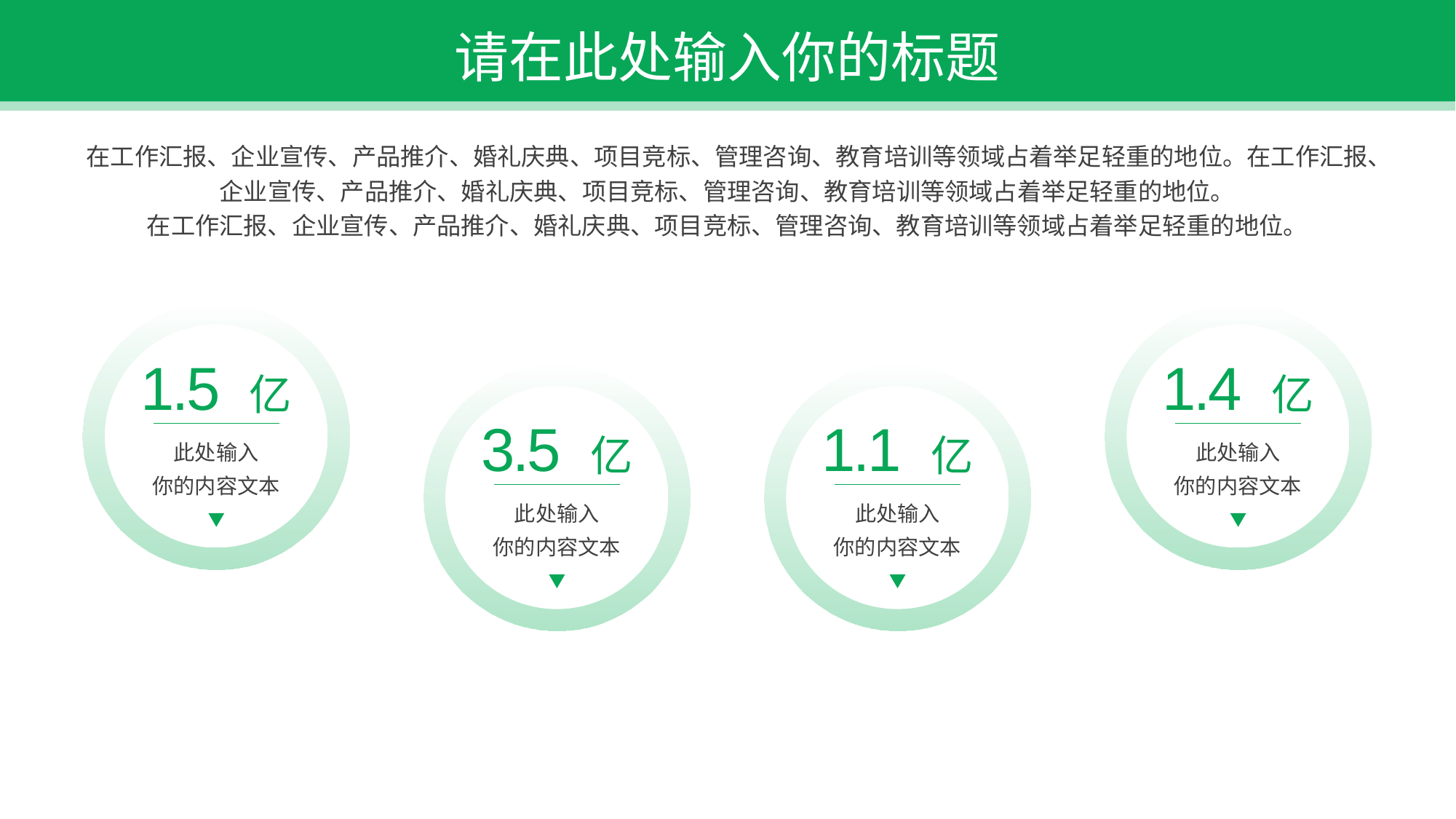

请在此处输入你的标题
在工作汇报、企业宣传、产品推介、婚礼庆典、项目竞标、管理咨询、教育培训等领域占着举足轻重的地位。在工作汇报、企业宣传、产品推介、婚礼庆典、项目竞标、管理咨询、教育培训等领域占着举足轻重的地位。
在工作汇报、企业宣传、产品推介、婚礼庆典、项目竞标、管理咨询、教育培训等领域占着举足轻重的地位。

1.5 亿
1.4 亿

3.5 亿
1.1 亿
此处输入
你的内容文本
此处输入
你的内容文本
此处输入
你的内容文本
此处输入
你的内容文本